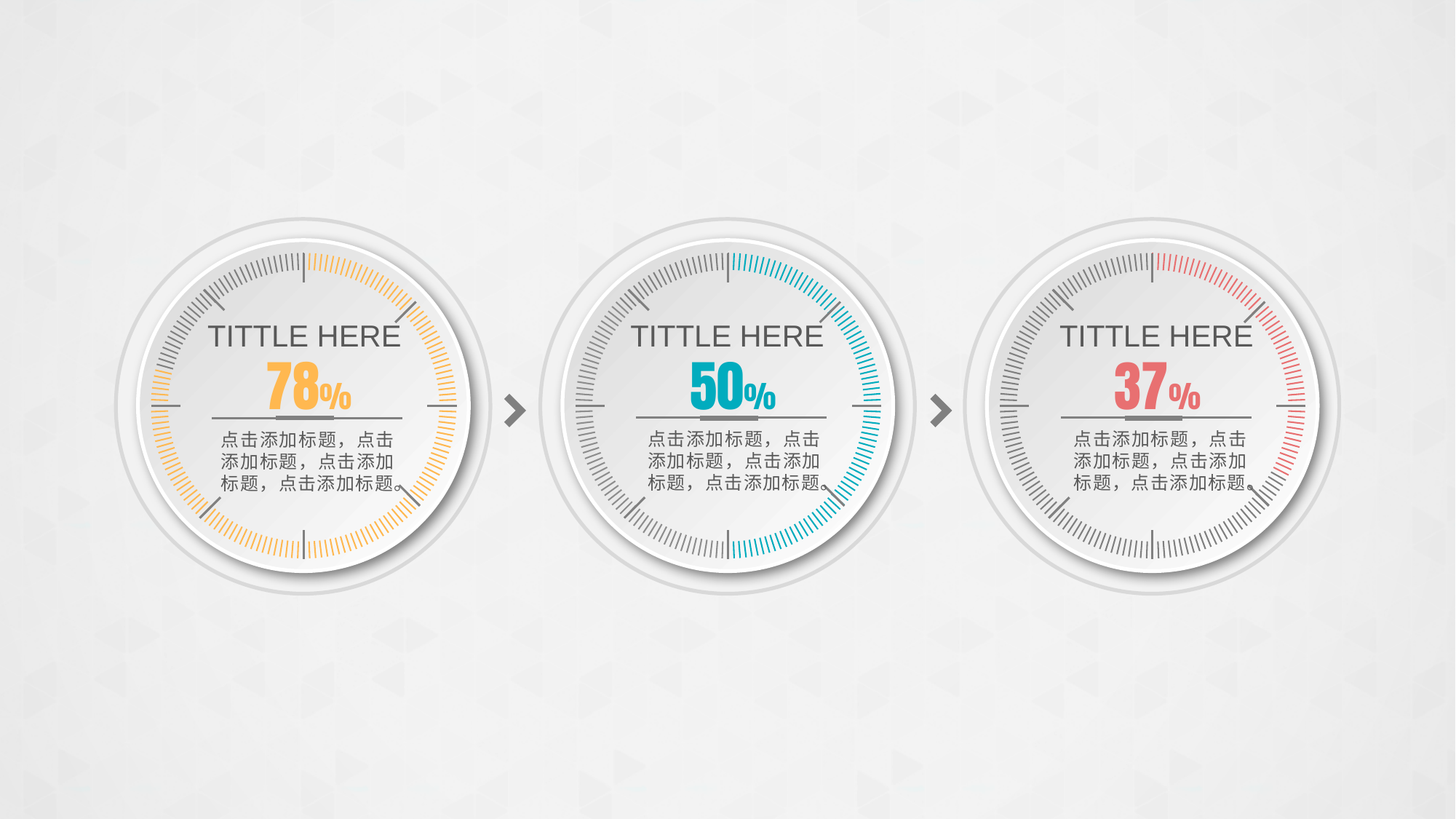

TITTLE HERE
78%
点击添加标题，点击添加标题，点击添加标题，点击添加标题。
TITTLE HERE
50%
点击添加标题，点击添加标题，点击添加标题，点击添加标题。
TITTLE HERE
37%
点击添加标题，点击添加标题，点击添加标题，点击添加标题。